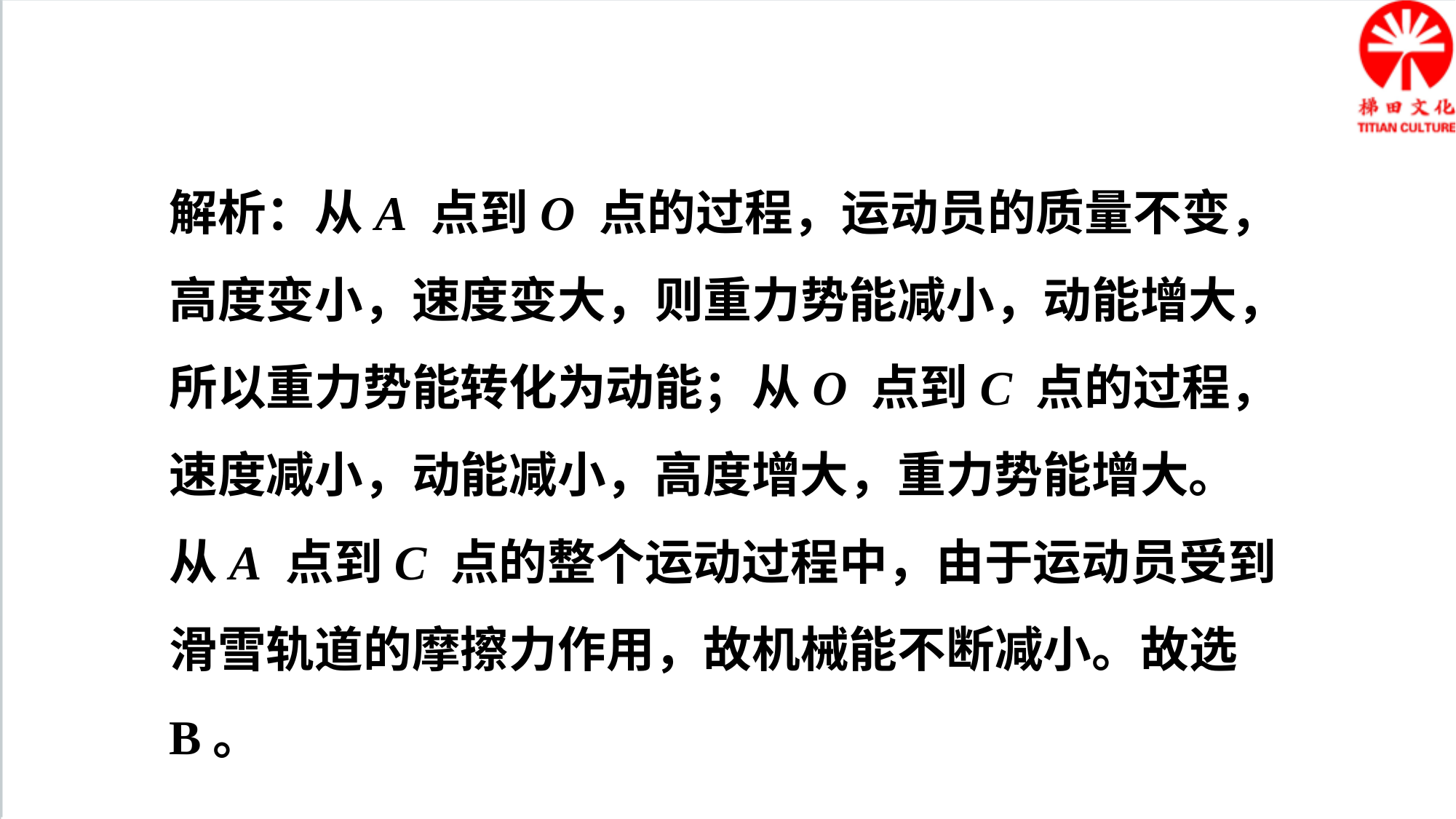

解析：从A 点到O 点的过程，运动员的质量不变，高度变小，速度变大，则重力势能减小，动能增大，所以重力势能转化为动能；从O 点到C 点的过程，速度减小，动能减小，高度增大，重力势能增大。从A 点到C 点的整个运动过程中，由于运动员受到滑雪轨道的摩擦力作用，故机械能不断减小。故选B。